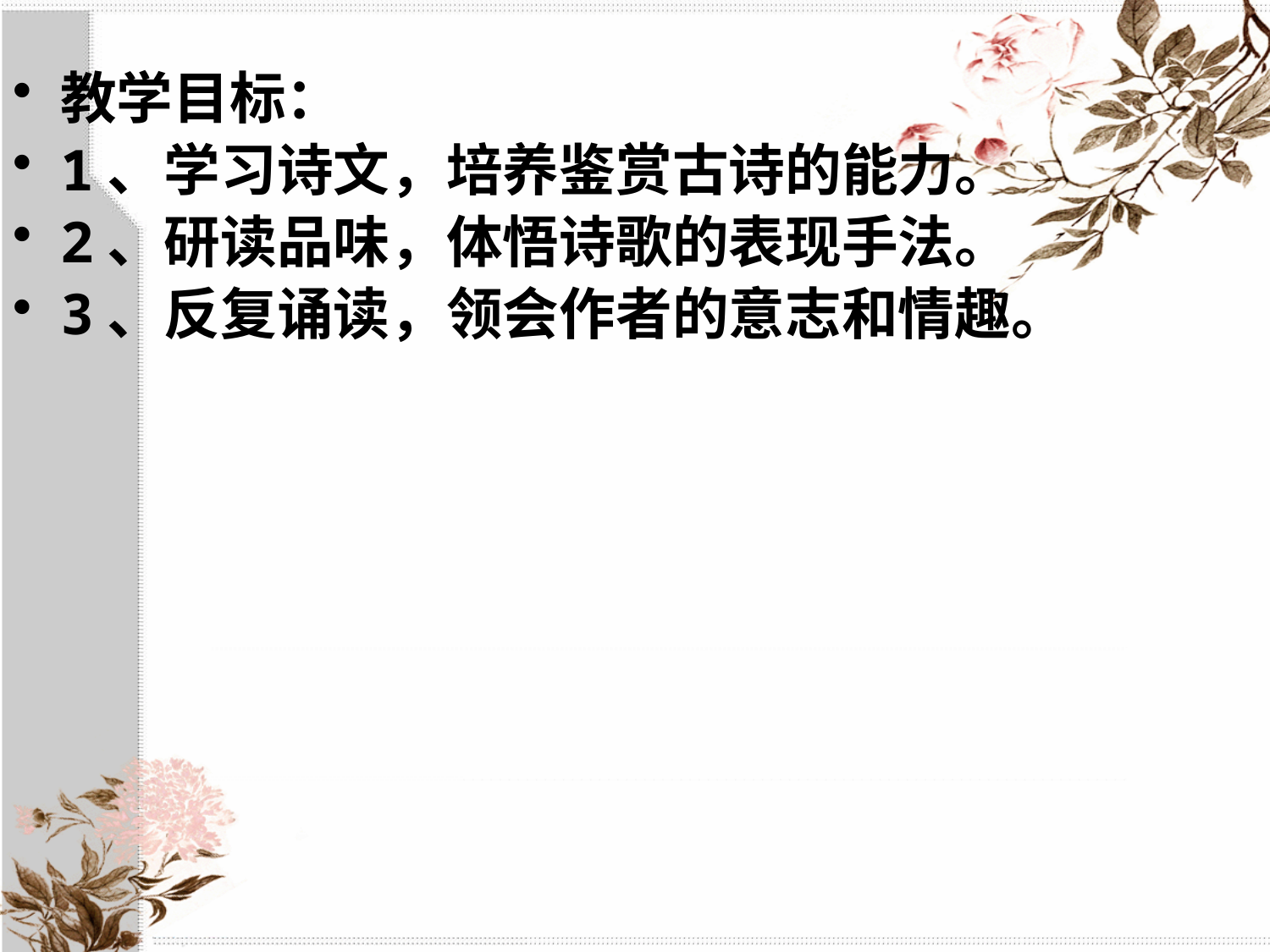

教学目标：
1、学习诗文，培养鉴赏古诗的能力。
2、研读品味，体悟诗歌的表现手法。
3、反复诵读，领会作者的意志和情趣。
5